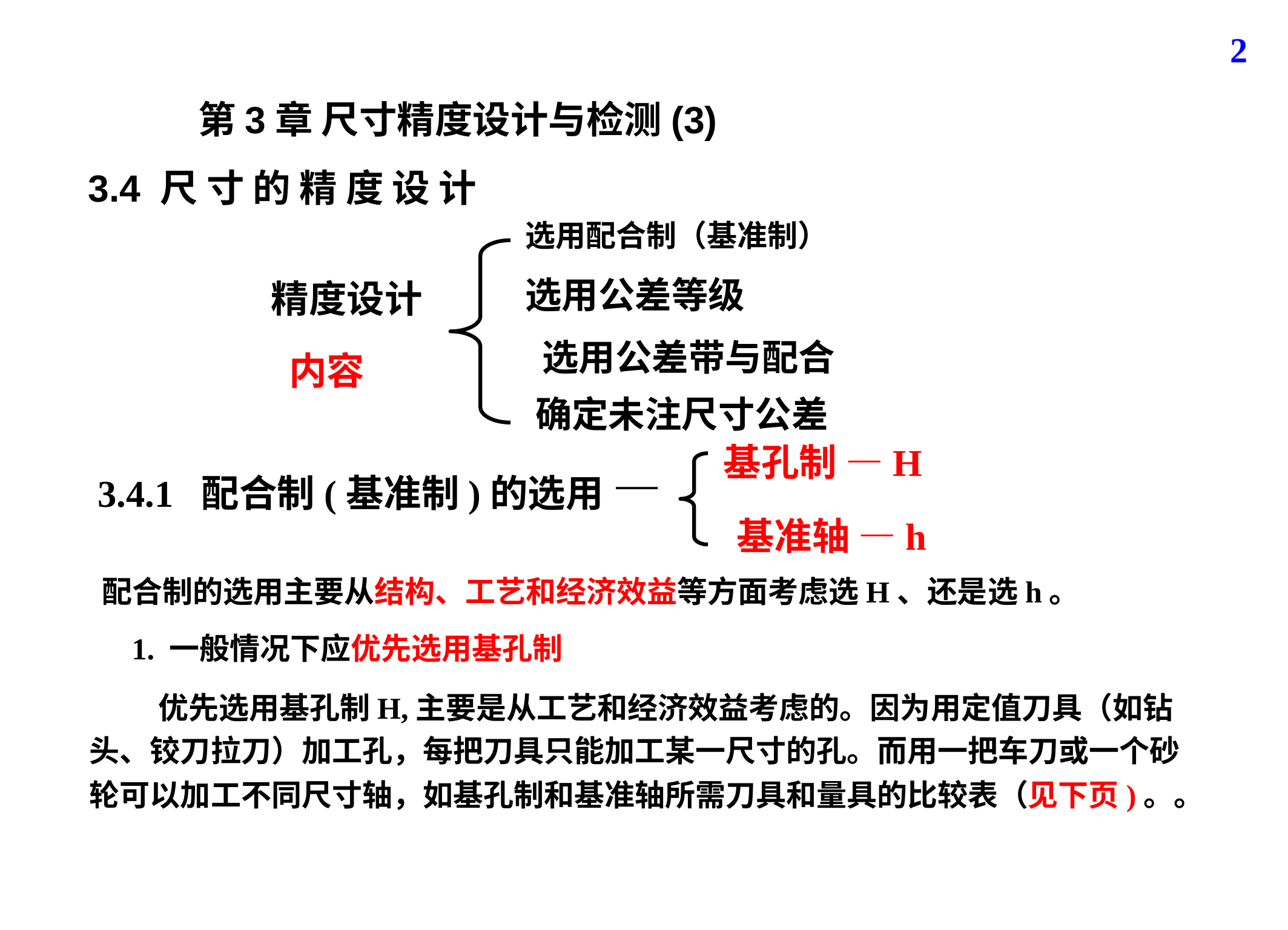

2
第3章 尺寸精度设计与检测(3)
3.4 尺 寸 的 精 度 设 计
选用配合制（基准制）

精度设计
 内容
选用公差等级
 选用公差带与配合
确定未注尺寸公差
基孔制 —H
3.4.1  配合制(基准制)的选用 —

 基准轴 —h
配合制的选用主要从结构、工艺和经济效益等方面考虑选H、还是选h。
1. 一般情况下应优先选用基孔制
         优先选用基孔制H,主要是从工艺和经济效益考虑的。因为用定值刀具（如钻头、铰刀拉刀）加工孔，每把刀具只能加工某一尺寸的孔。而用一把车刀或一个砂轮可以加工不同尺寸轴，如基孔制和基准轴所需刀具和量具的比较表（见下页)。。